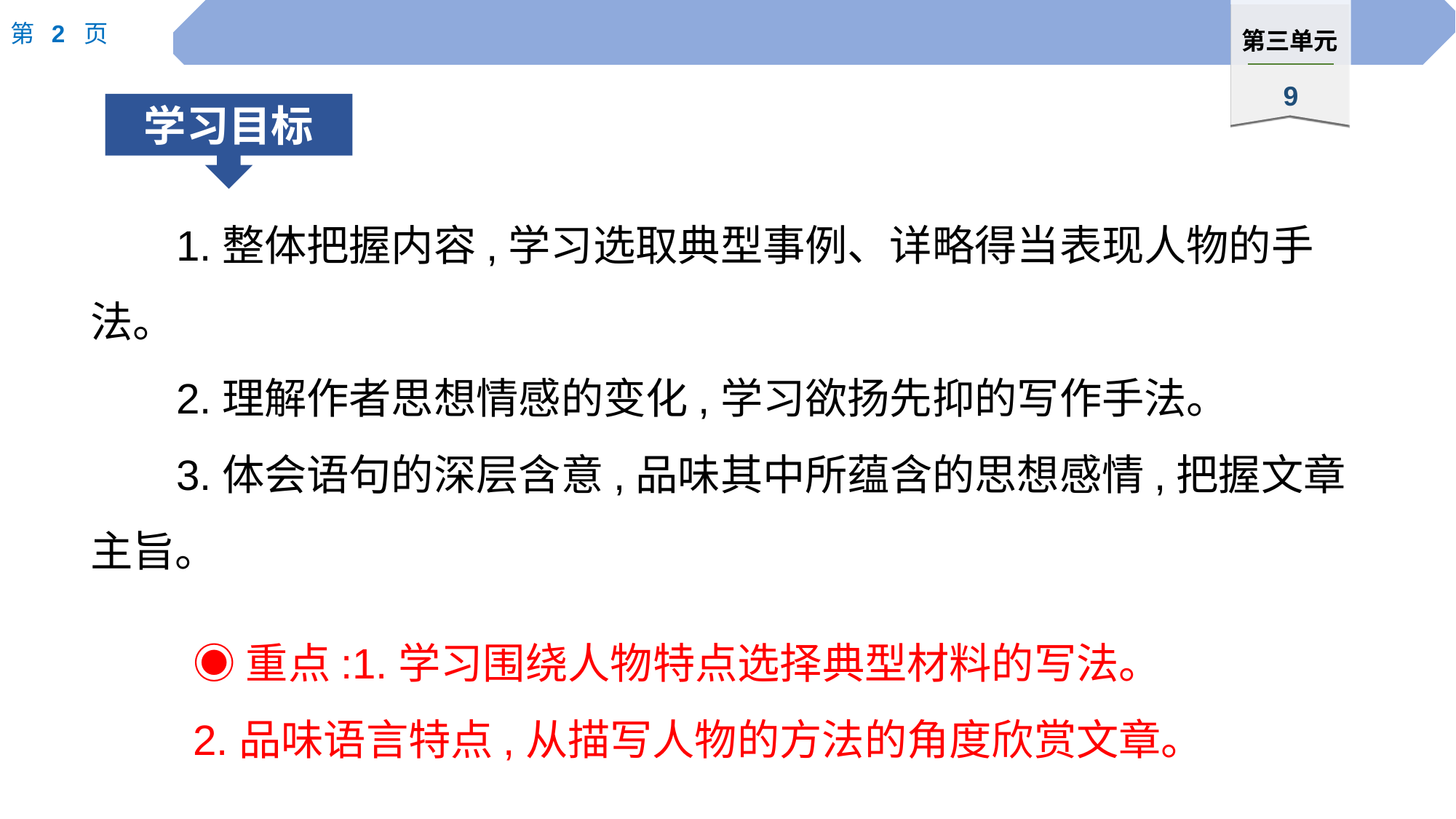

1.整体把握内容,学习选取典型事例、详略得当表现人物的手法。
2.理解作者思想情感的变化,学习欲扬先抑的写作手法。
3.体会语句的深层含意,品味其中所蕴含的思想感情,把握文章主旨。

◉重点:1.学习围绕人物特点选择典型材料的写法。
2.品味语言特点,从描写人物的方法的角度欣赏文章。